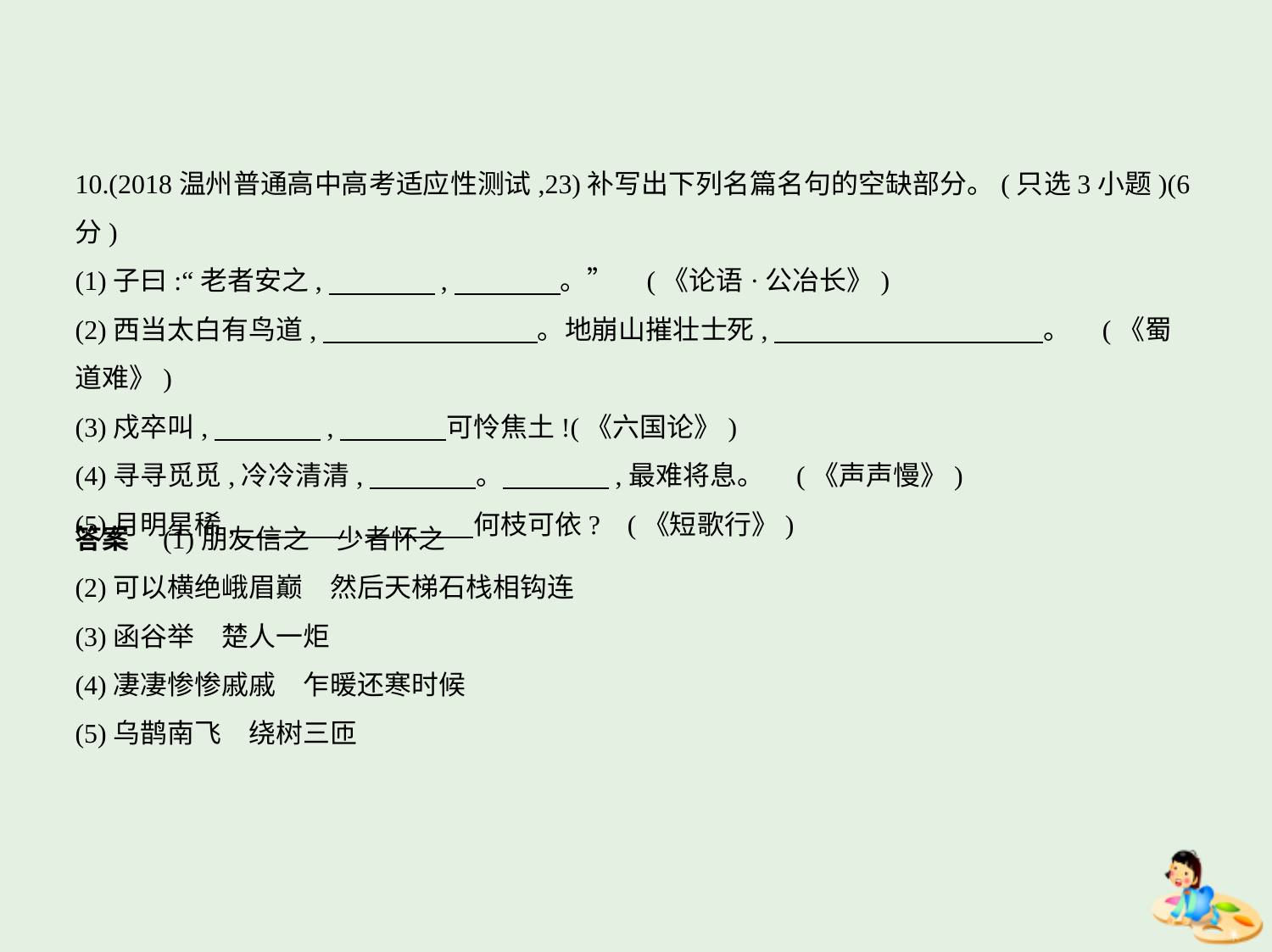

10.(2018温州普通高中高考适应性测试,23)补写出下列名篇名句的空缺部分。(只选3小题)(6分)
(1)子曰:“老者安之,　　　    ,　　　    。” (《论语·公冶长》)
(2)西当太白有鸟道,　　　　　　　    。地崩山摧壮士死,　　　　　　　　　    。 (《蜀
道难》)
(3)戍卒叫,　　　    ,　　　    可怜焦土!(《六国论》)
(4)寻寻觅觅,冷冷清清,　　　    。　　　    ,最难将息。 (《声声慢》)
(5)月明星稀,　　　    ,　　　    何枝可依? (《短歌行》)
答案　(1)朋友信之　少者怀之
(2)可以横绝峨眉巅　然后天梯石栈相钩连
(3)函谷举　楚人一炬
(4)凄凄惨惨戚戚　乍暖还寒时候
(5)乌鹊南飞　绕树三匝